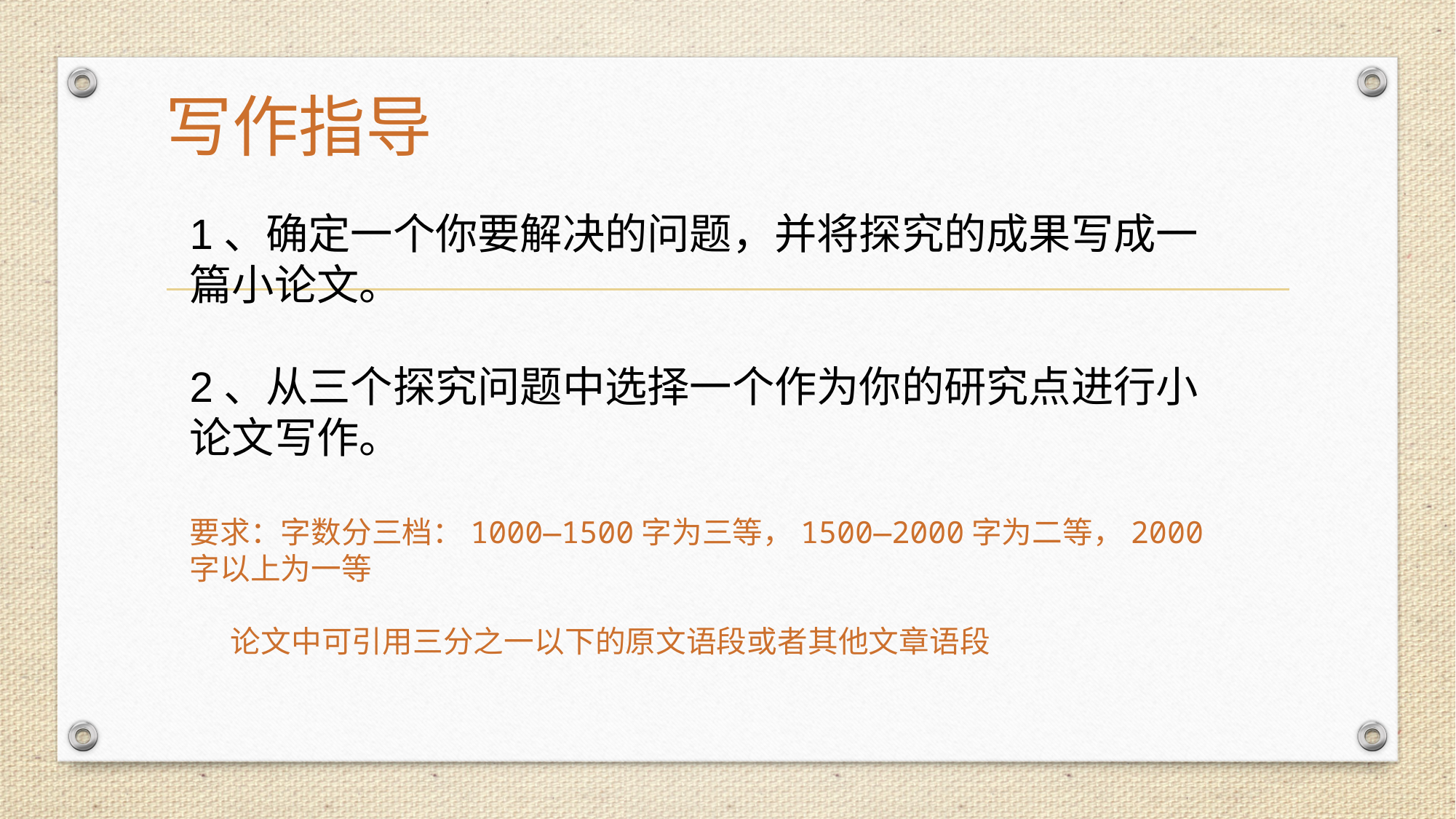

# 写作指导
1、确定一个你要解决的问题，并将探究的成果写成一篇小论文。

2、从三个探究问题中选择一个作为你的研究点进行小论文写作。

要求：字数分三档：1000—1500字为三等，1500—2000字为二等，2000字以上为一等

     论文中可引用三分之一以下的原文语段或者其他文章语段